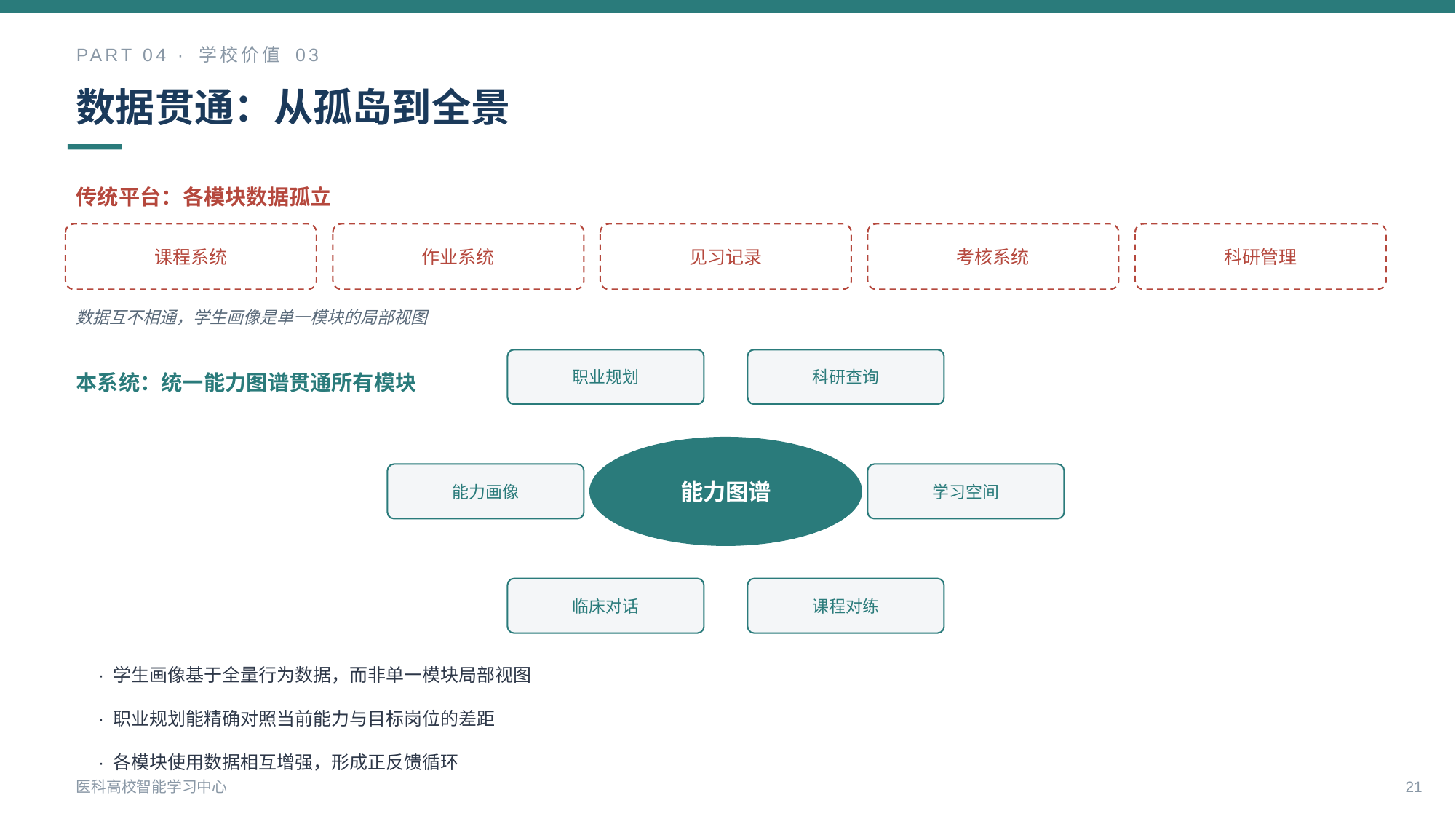

PART 04 · 学校价值 03
数据贯通：从孤岛到全景

传统平台：各模块数据孤立

课程系统
作业系统
见习记录
考核系统
科研管理
数据互不相通，学生画像是单一模块的局部视图

职业规划
科研查询
本系统：统一能力图谱贯通所有模块

能力图谱

能力画像
学习空间

临床对话
课程对练
· 学生画像基于全量行为数据，而非单一模块局部视图
· 职业规划能精确对照当前能力与目标岗位的差距
· 各模块使用数据相互增强，形成正反馈循环
医科高校智能学习中心
21